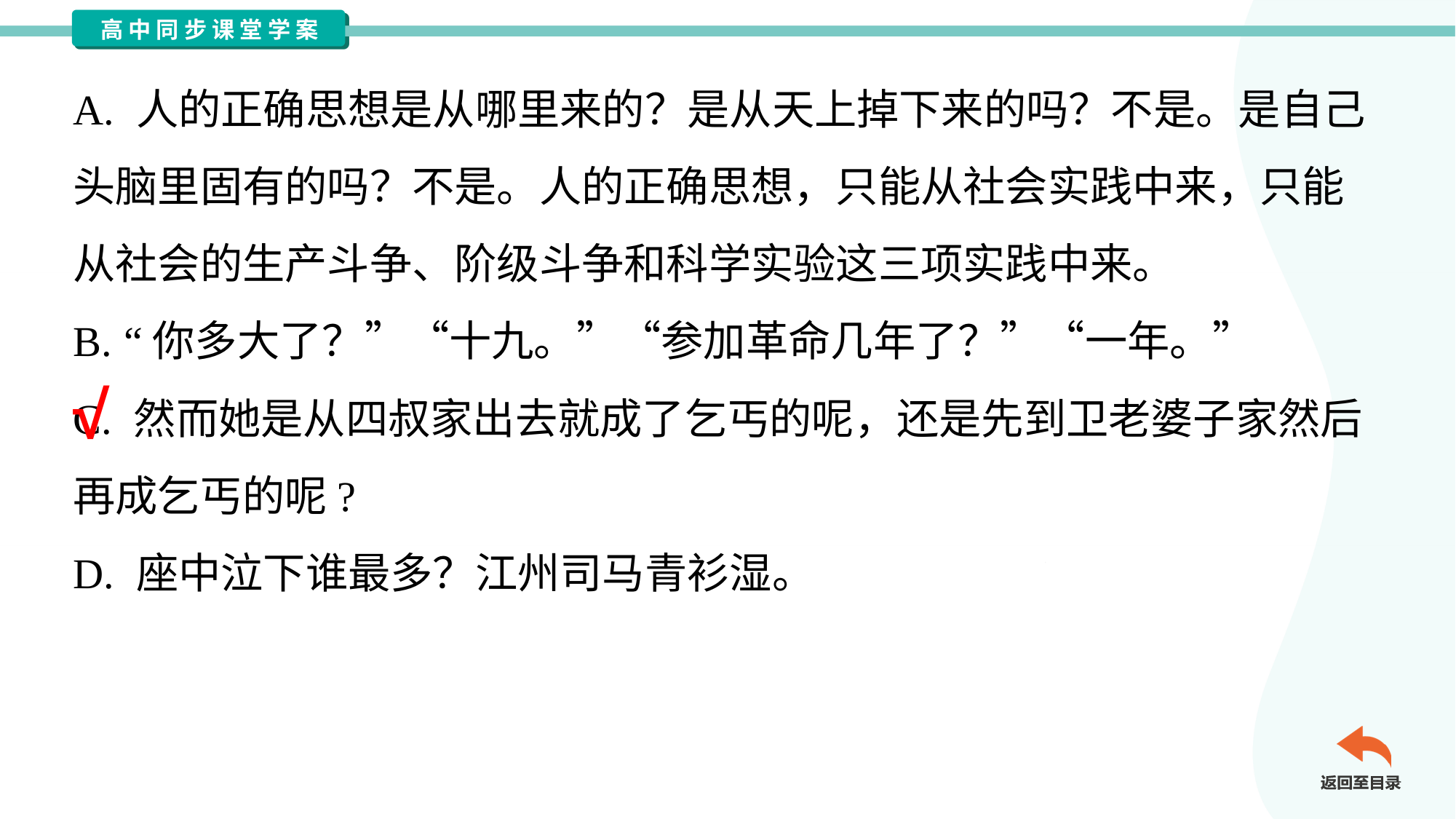

A. 人的正确思想是从哪里来的？是从天上掉下来的吗？不是。是自己
头脑里固有的吗？不是。人的正确思想，只能从社会实践中来，只能
从社会的生产斗争、阶级斗争和科学实验这三项实践中来。
B. “你多大了？”“十九。”“参加革命几年了？”“一年。”
C. 然而她是从四叔家出去就成了乞丐的呢，还是先到卫老婆子家然后
再成乞丐的呢?
D. 座中泣下谁最多？江州司马青衫湿。
√